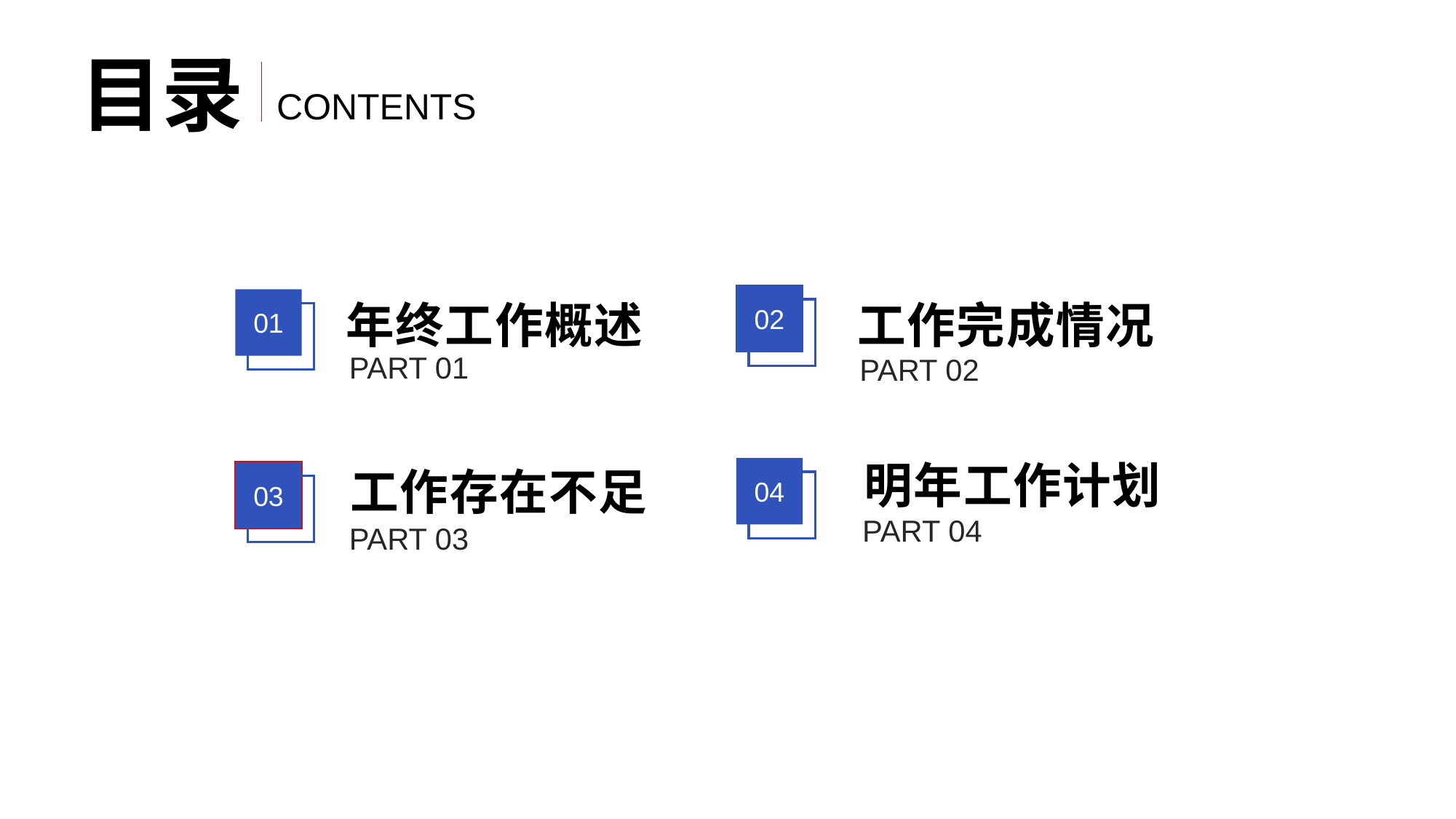

目录
CONTENTS
02
01
工作完成情况
年终工作概述

PART 01
PART 02
明年工作计划
工作存在不足
04
03

PART 04
PART 03